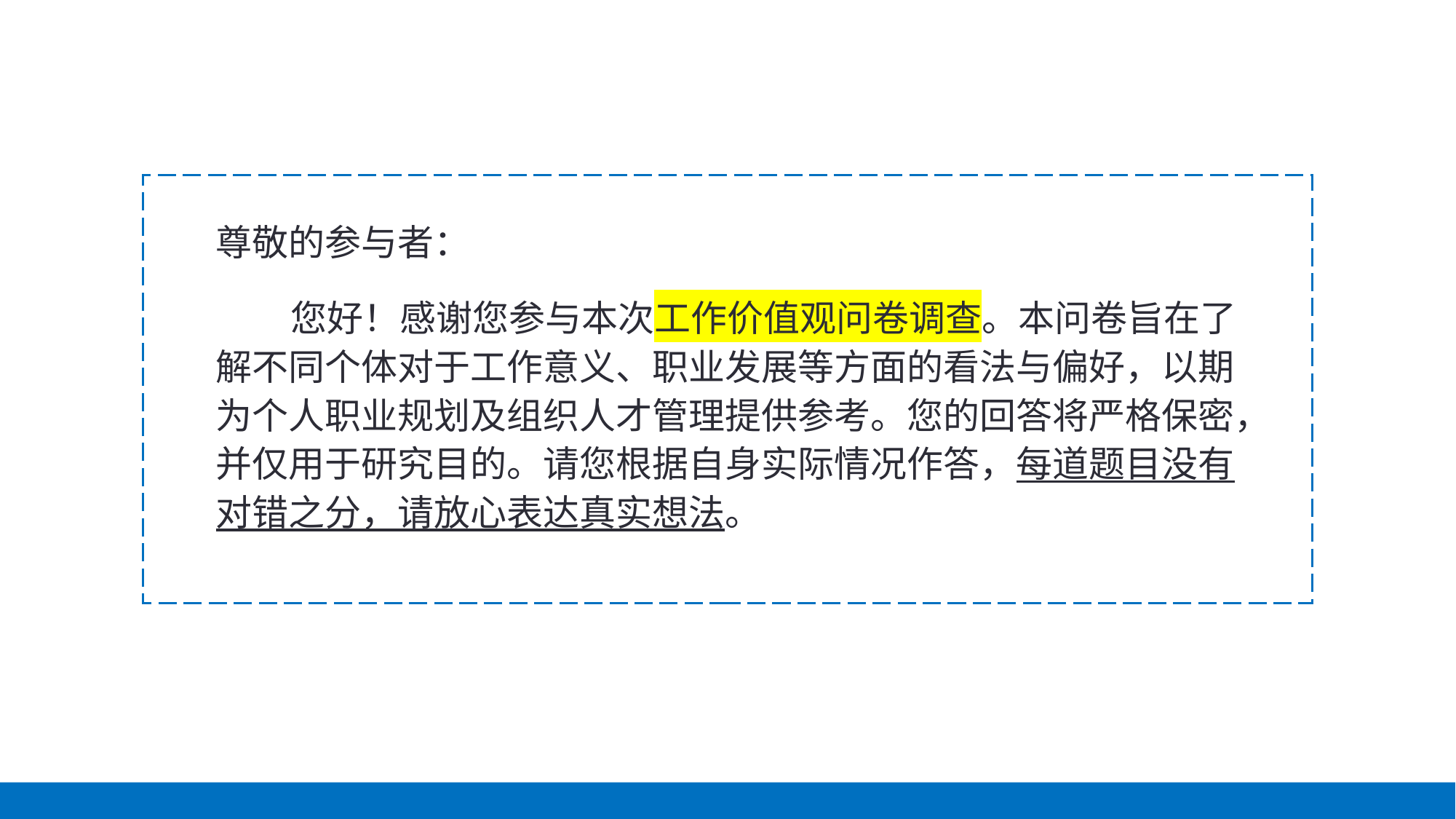

尊敬的参与者：
您好！感谢您参与本次工作价值观问卷调查。本问卷旨在了解不同个体对于工作意义、职业发展等方面的看法与偏好，以期为个人职业规划及组织人才管理提供参考。您的回答将严格保密，并仅用于研究目的。请您根据自身实际情况作答，每道题目没有对错之分，请放心表达真实想法。